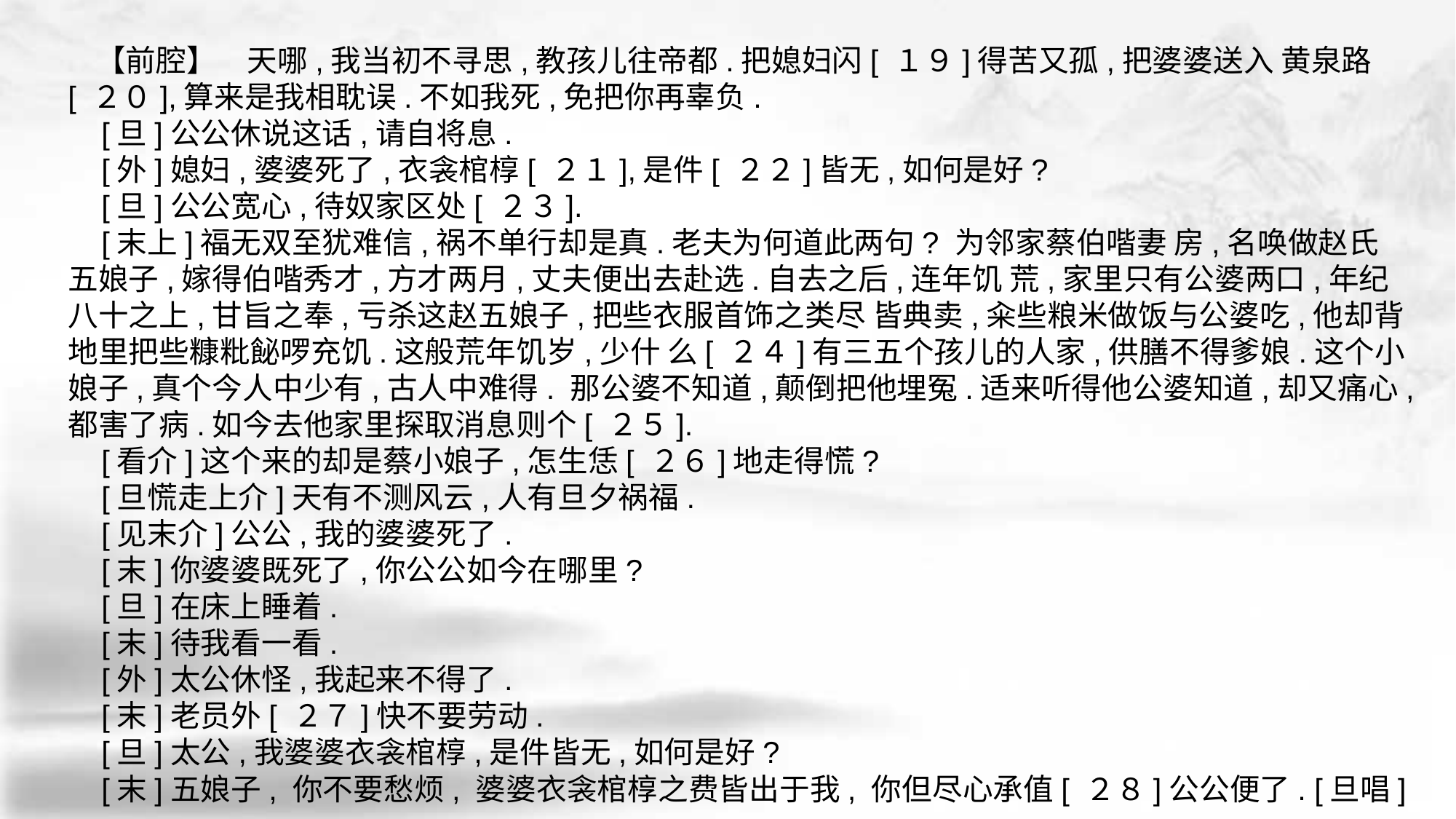

【前腔】　天哪,我当初不寻思,教孩儿往帝都.把媳妇闪[ １９]得苦又孤,把婆婆送入 黄泉路[ ２０],算来是我相耽误.不如我死,免把你再辜负.
    [旦]公公休说这话,请自将息.
    [外]媳妇,婆婆死了,衣衾棺椁[ ２１],是件[ ２２]皆无,如何是好?
    [旦]公公宽心,待奴家区处[ ２３].
    [末上]福无双至犹难信,祸不单行却是真.老夫为何道此两句? 为邻家蔡伯喈妻 房,名唤做赵氏五娘子,嫁得伯喈秀才,方才两月,丈夫便出去赴选.自去之后,连年饥 荒,家里只有公婆两口,年纪八十之上,甘旨之奉,亏杀这赵五娘子,把些衣服首饰之类尽 皆典卖,籴些粮米做饭与公婆吃,他却背地里把些糠粃飶啰充饥.这般荒年饥岁,少什 么[ ２４]有三五个孩儿的人家,供膳不得爹娘.这个小娘子,真个今人中少有,古人中难得. 那公婆不知道,颠倒把他埋冤.适来听得他公婆知道,却又痛心,都害了病.如今去他家里探取消息则个[ ２５].
    [看介]这个来的却是蔡小娘子,怎生恁[ ２６]地走得慌?
    [旦慌走上介]天有不测风云,人有旦夕祸福.
    [见末介]公公,我的婆婆死了.
    [末]你婆婆既死了,你公公如今在哪里?
    [旦]在床上睡着.
    [末]待我看一看.
    [外]太公休怪,我起来不得了.
    [末]老员外[ ２７]快不要劳动.
    [旦]太公,我婆婆衣衾棺椁,是件皆无,如何是好?
    [末]五娘子, 你不要愁烦, 婆婆衣衾棺椁之费皆出于我, 你但尽心承值[ ２８]公公便了. [旦唱]